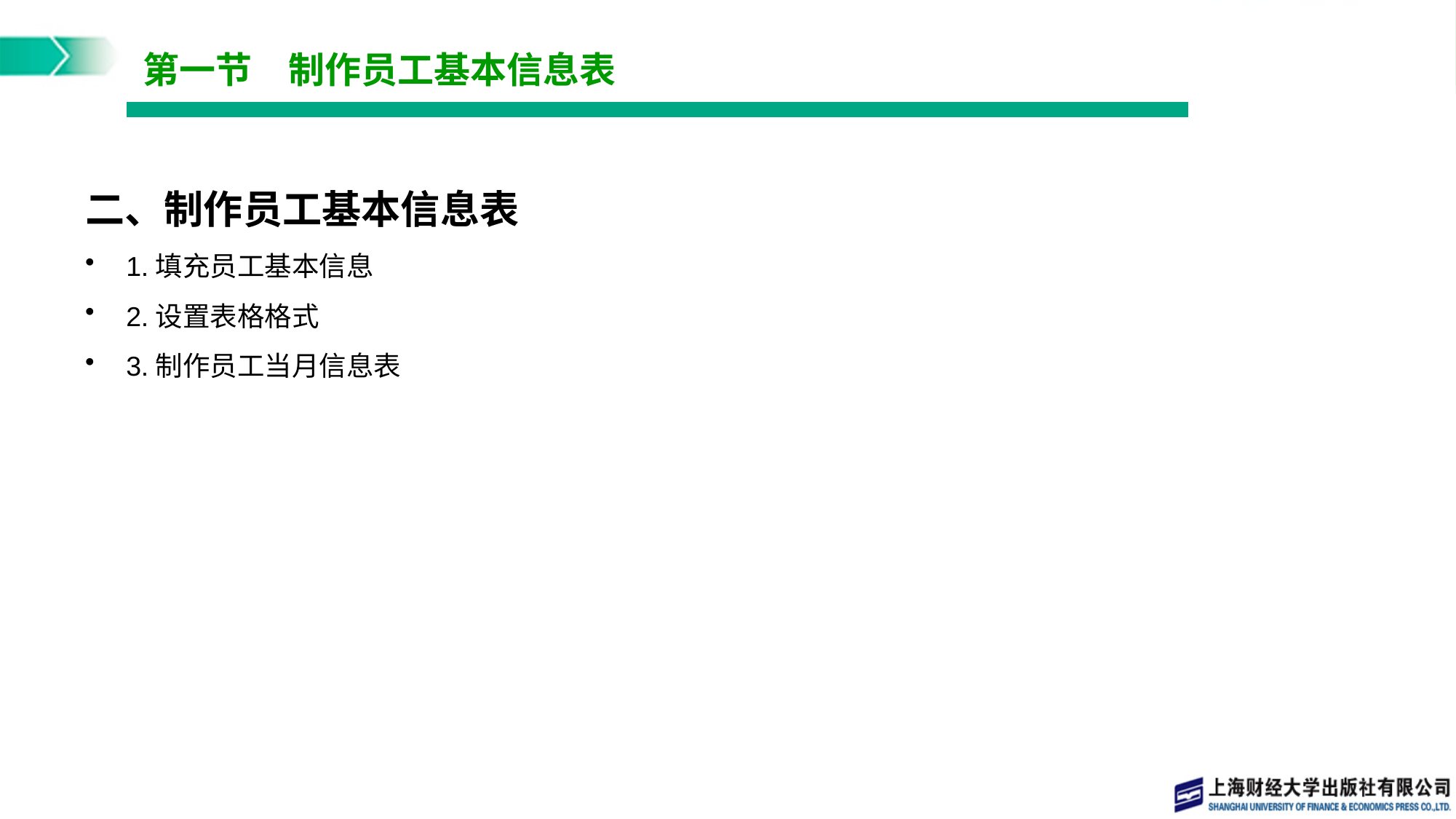

# 第一节　制作员工基本信息表
二、制作员工基本信息表
1.填充员工基本信息
2.设置表格格式
3.制作员工当月信息表